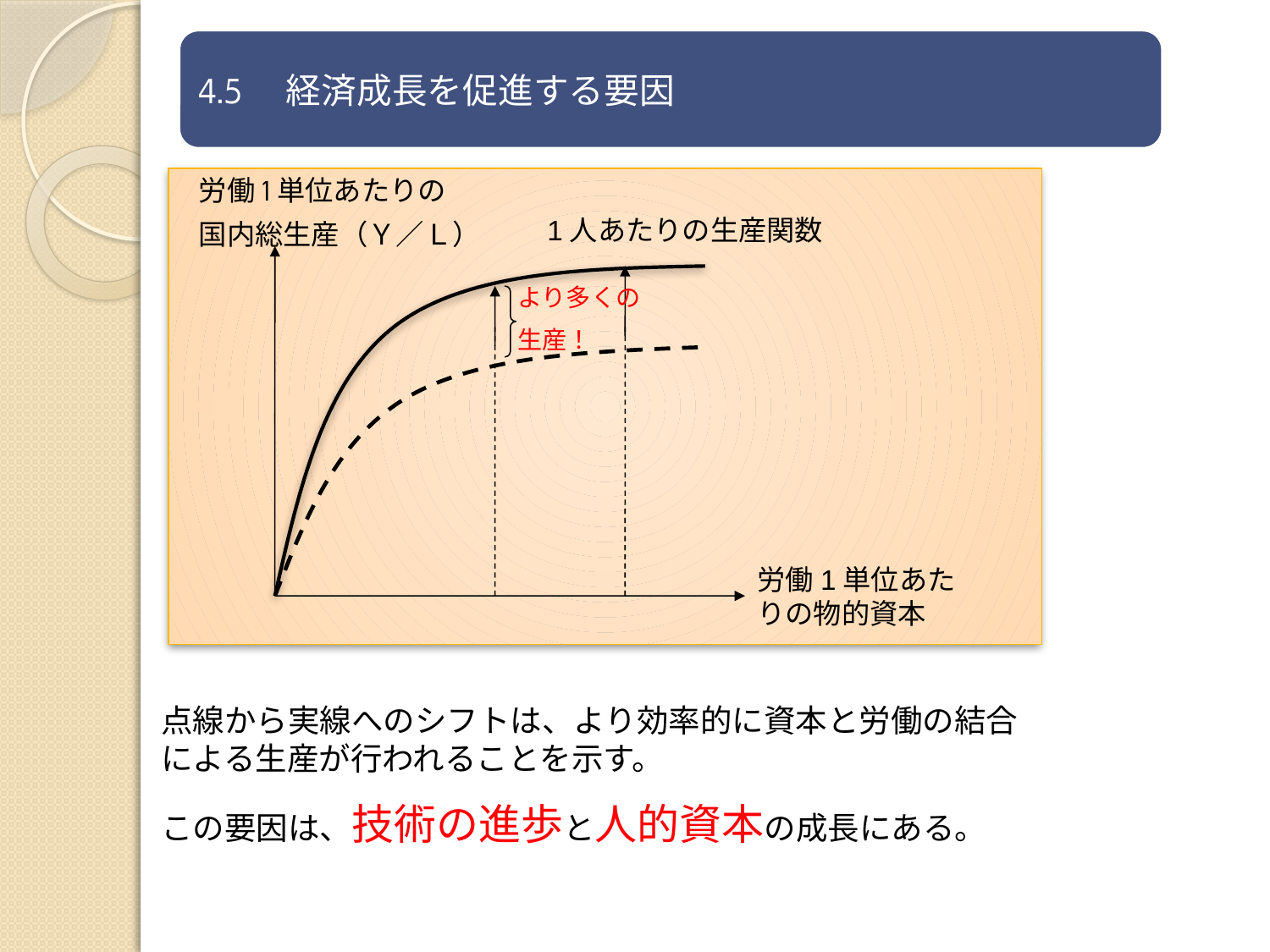

4.5　経済成長を促進する要因
労働1単位あたりの
国内総生産（Ｙ／Ｌ）

1人あたりの生産関数

より多くの
生産！

労働1単位あたりの物的資本

点線から実線へのシフトは、より効率的に資本と労働の結合による生産が行われることを示す。
この要因は、技術の進歩と人的資本の成長にある。